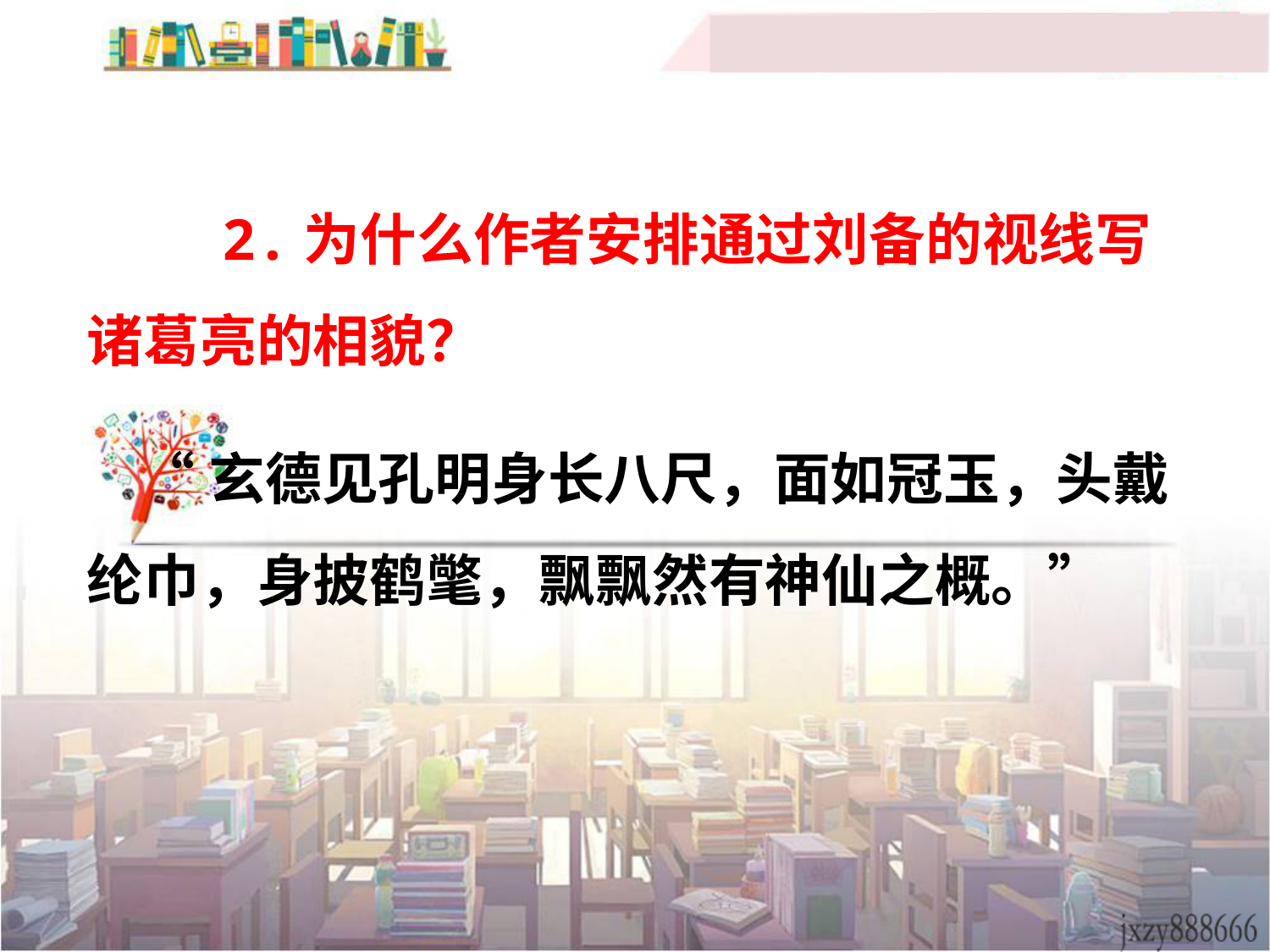

2.为什么作者安排通过刘备的视线写诸葛亮的相貌？
    “玄德见孔明身长八尺，面如冠玉，头戴纶巾，身披鹤氅，飘飘然有神仙之概。”